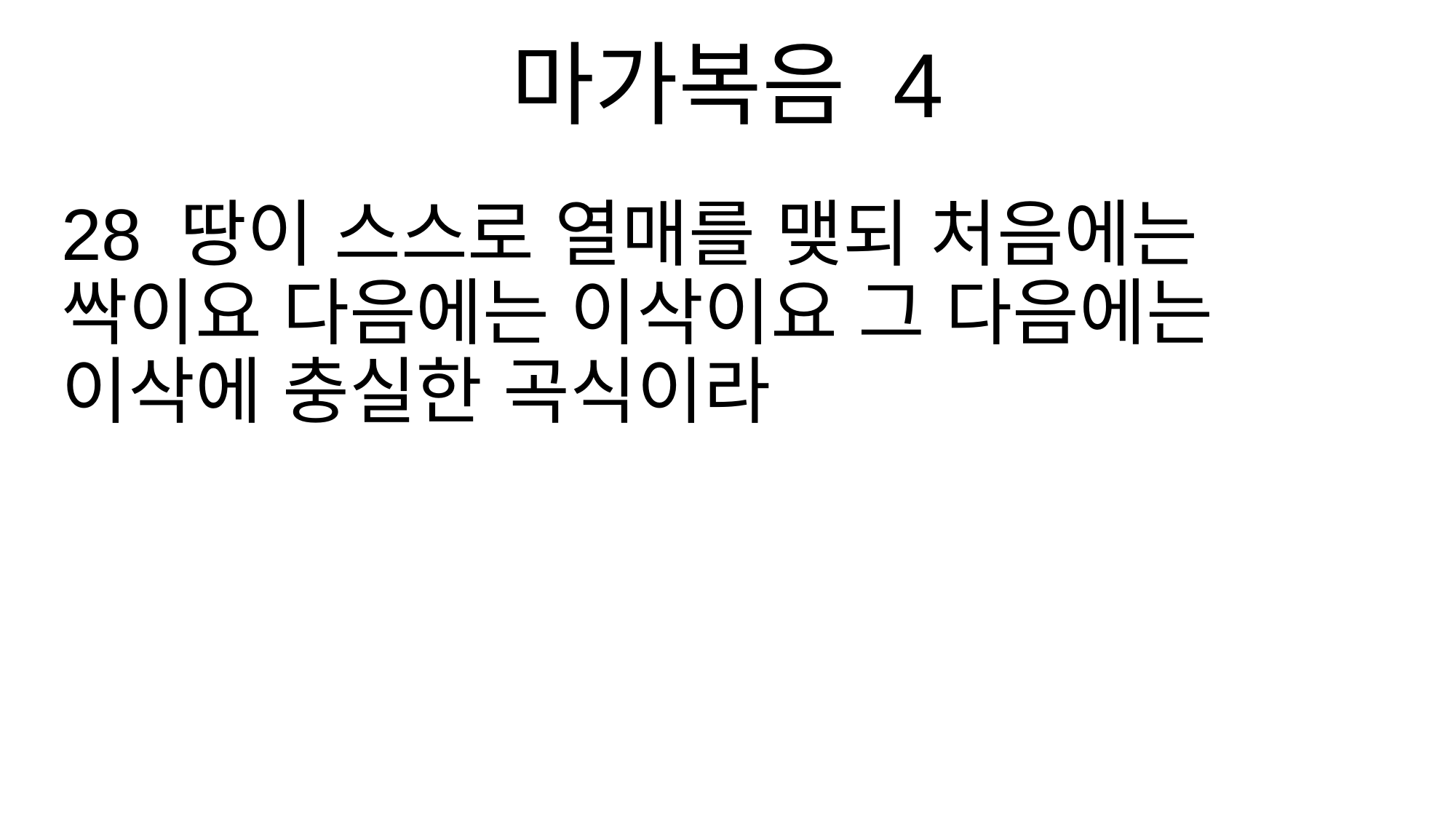

마가복음 4
28 땅이 스스로 열매를 맺되 처음에는 싹이요 다음에는 이삭이요 그 다음에는 이삭에 충실한 곡식이라